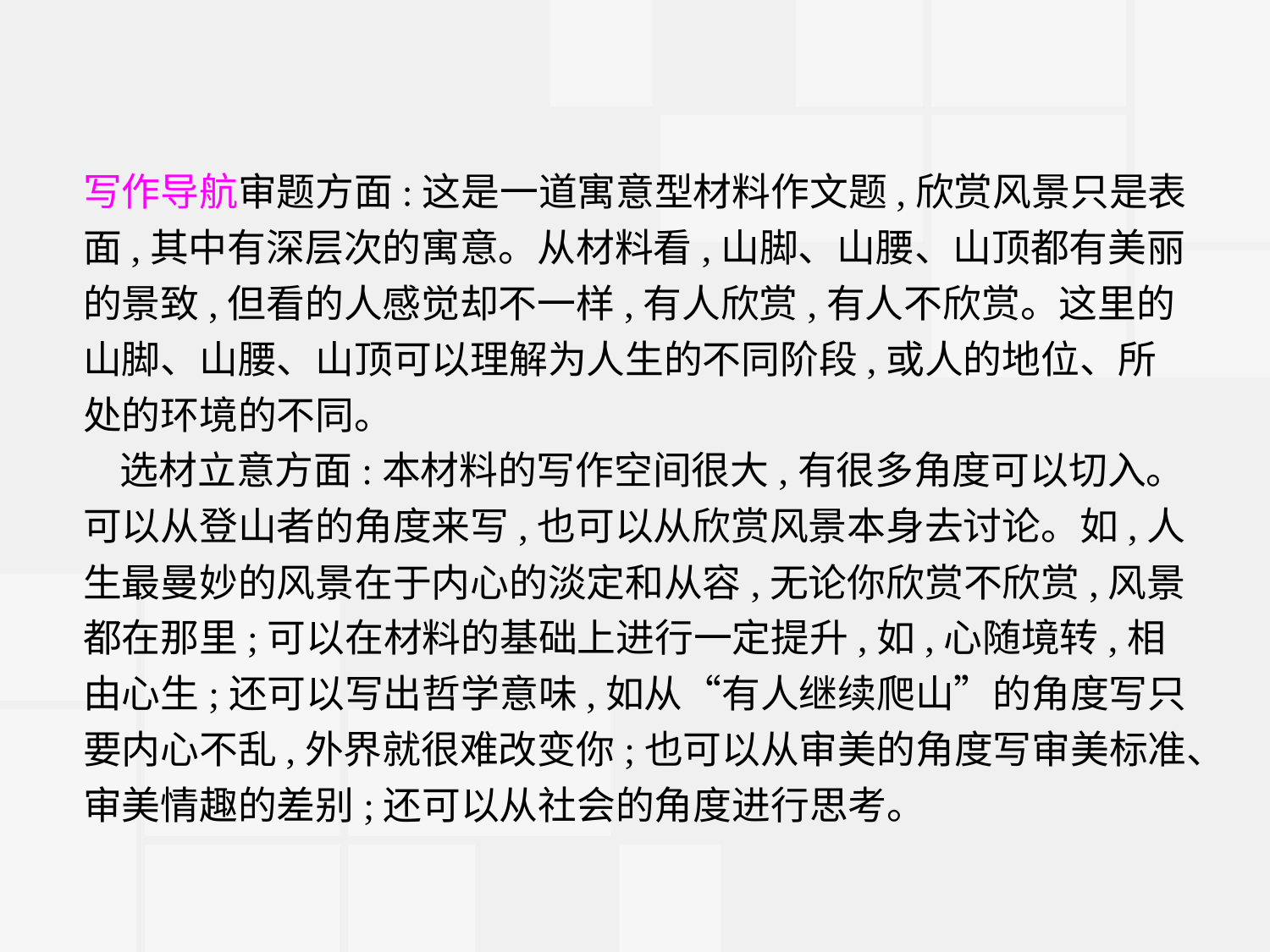

写作导航审题方面:这是一道寓意型材料作文题,欣赏风景只是表面,其中有深层次的寓意。从材料看,山脚、山腰、山顶都有美丽的景致,但看的人感觉却不一样,有人欣赏,有人不欣赏。这里的山脚、山腰、山顶可以理解为人生的不同阶段,或人的地位、所处的环境的不同。
选材立意方面:本材料的写作空间很大,有很多角度可以切入。可以从登山者的角度来写,也可以从欣赏风景本身去讨论。如,人生最曼妙的风景在于内心的淡定和从容,无论你欣赏不欣赏,风景都在那里;可以在材料的基础上进行一定提升,如,心随境转,相由心生;还可以写出哲学意味,如从“有人继续爬山”的角度写只要内心不乱,外界就很难改变你;也可以从审美的角度写审美标准、审美情趣的差别;还可以从社会的角度进行思考。